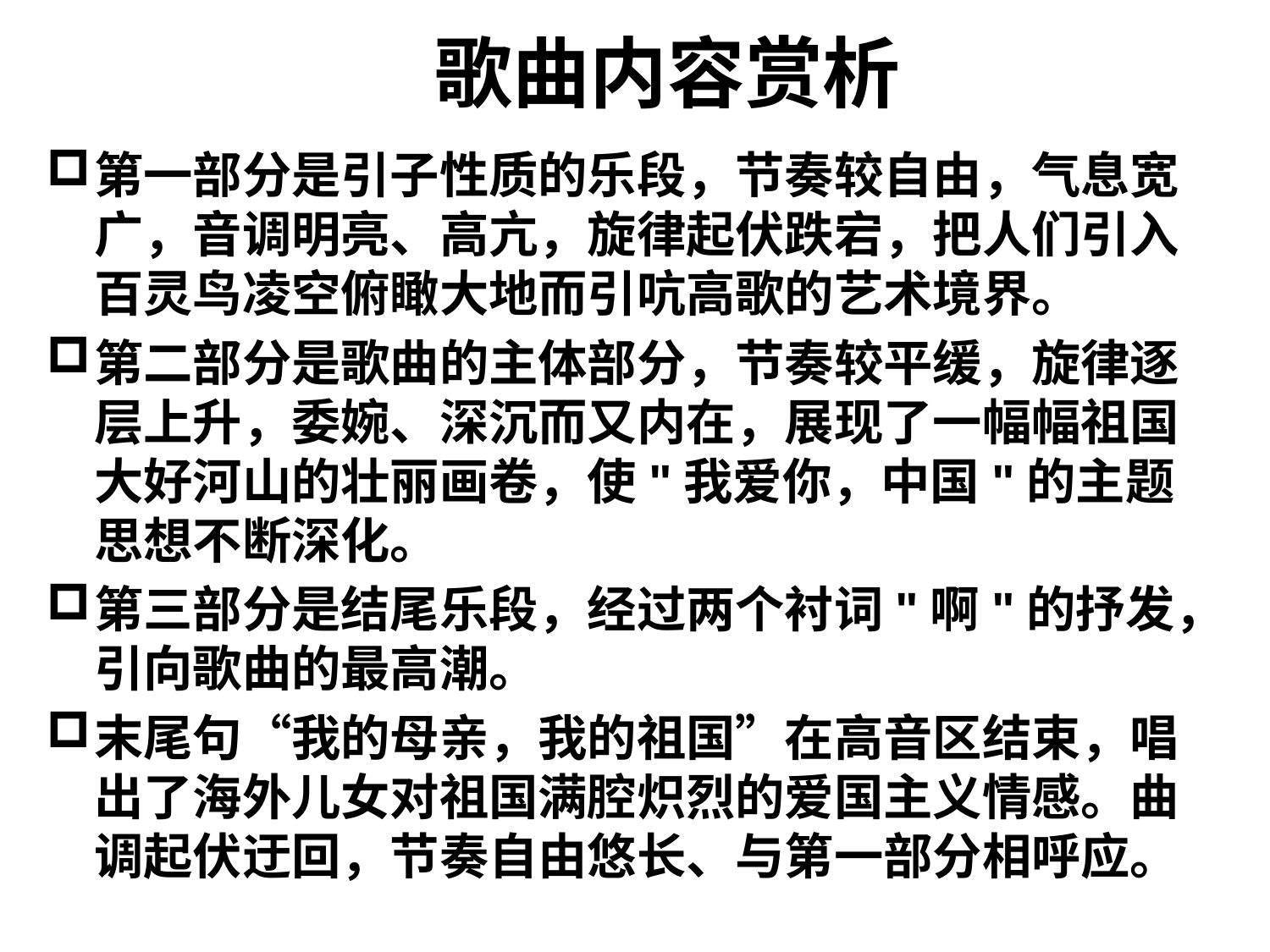

# 歌曲内容赏析
第一部分是引子性质的乐段，节奏较自由，气息宽广，音调明亮、高亢，旋律起伏跌宕，把人们引入百灵鸟凌空俯瞰大地而引吭高歌的艺术境界。
第二部分是歌曲的主体部分，节奏较平缓，旋律逐层上升，委婉、深沉而又内在，展现了一幅幅祖国大好河山的壮丽画卷，使"我爱你，中国"的主题思想不断深化。
第三部分是结尾乐段，经过两个衬词"啊"的抒发，引向歌曲的最高潮。
末尾句“我的母亲，我的祖国”在高音区结束，唱出了海外儿女对祖国满腔炽烈的爱国主义情感。曲调起伏迂回，节奏自由悠长、与第一部分相呼应。